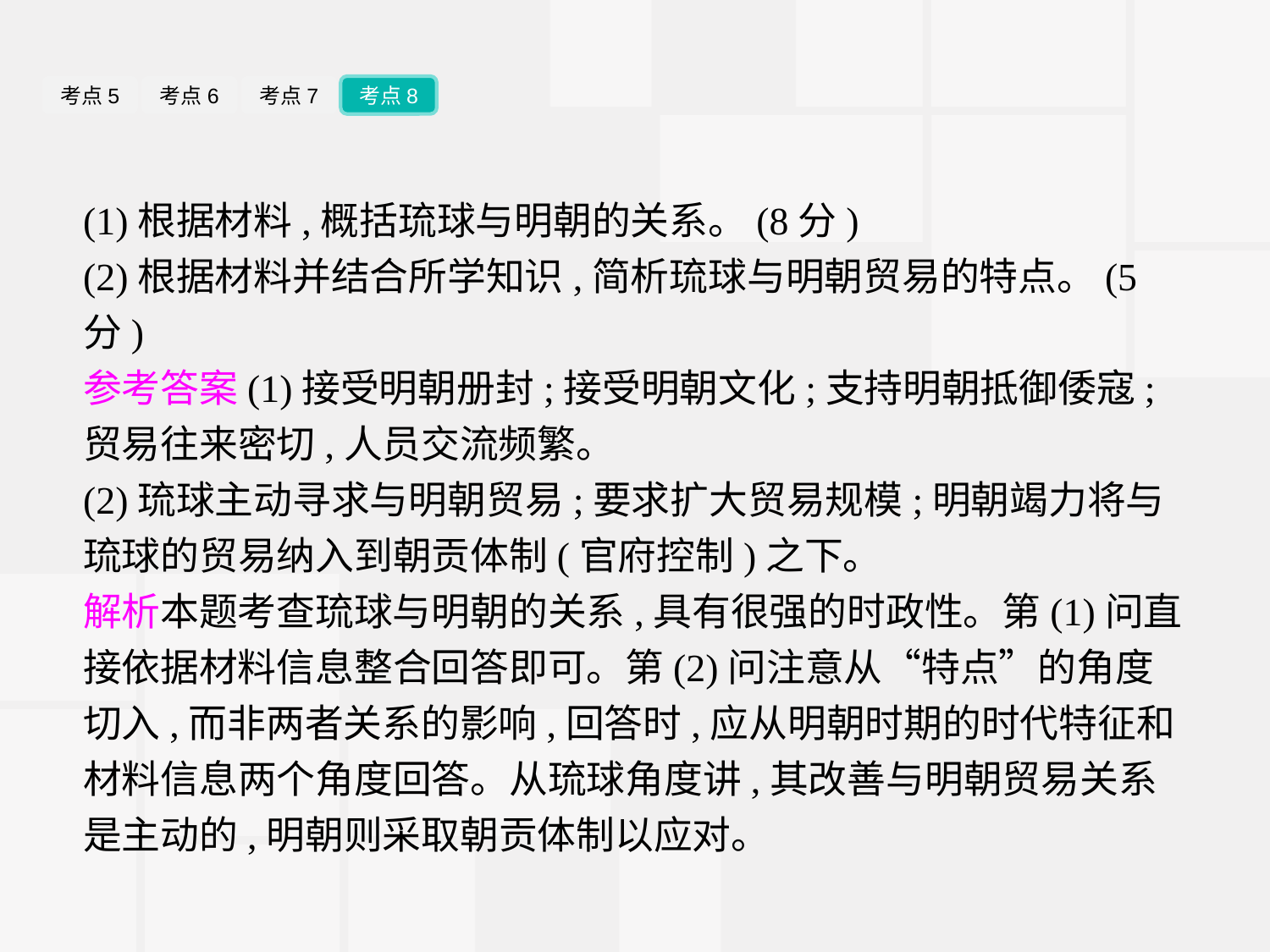

考点5
考点6
考点7
考点8
(1)根据材料,概括琉球与明朝的关系。(8分)
(2)根据材料并结合所学知识,简析琉球与明朝贸易的特点。(5分)
参考答案(1)接受明朝册封;接受明朝文化;支持明朝抵御倭寇;贸易往来密切,人员交流频繁。
(2)琉球主动寻求与明朝贸易;要求扩大贸易规模;明朝竭力将与琉球的贸易纳入到朝贡体制(官府控制)之下。
解析本题考查琉球与明朝的关系,具有很强的时政性。第(1)问直接依据材料信息整合回答即可。第(2)问注意从“特点”的角度切入,而非两者关系的影响,回答时,应从明朝时期的时代特征和材料信息两个角度回答。从琉球角度讲,其改善与明朝贸易关系是主动的,明朝则采取朝贡体制以应对。